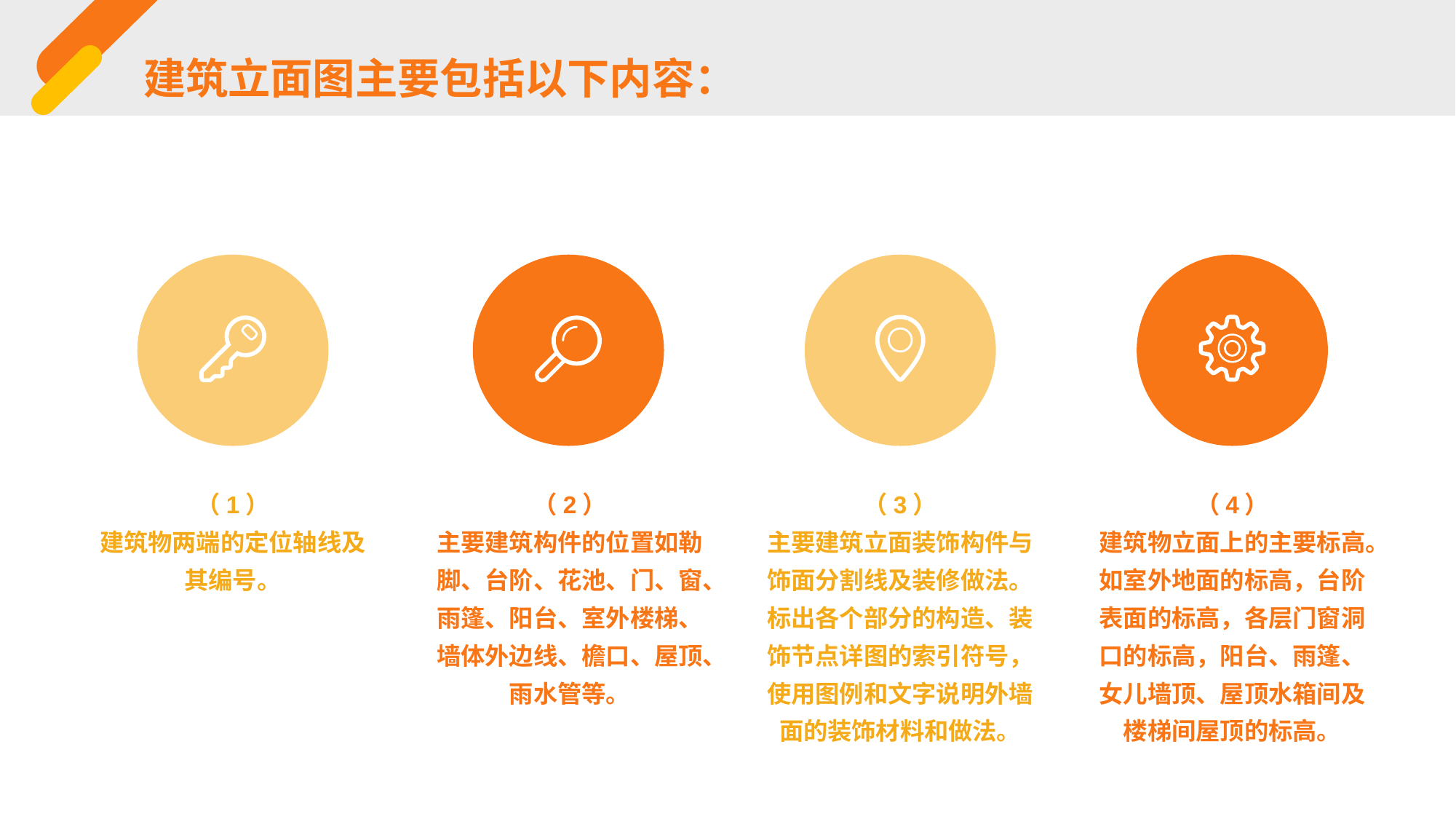

建筑立面图主要包括以下内容：

（1）
建筑物两端的定位轴线及其编号。

（2）
主要建筑构件的位置如勒脚、台阶、花池、门、窗、雨篷、阳台、室外楼梯、墙体外边线、檐口、屋顶、雨水管等。

（3）
主要建筑立面装饰构件与饰面分割线及装修做法。标出各个部分的构造、装饰节点详图的索引符号，使用图例和文字说明外墙面的装饰材料和做法。

（4）
建筑物立面上的主要标高。如室外地面的标高，台阶表面的标高，各层门窗洞口的标高，阳台、雨篷、女儿墙顶、屋顶水箱间及楼梯间屋顶的标高。